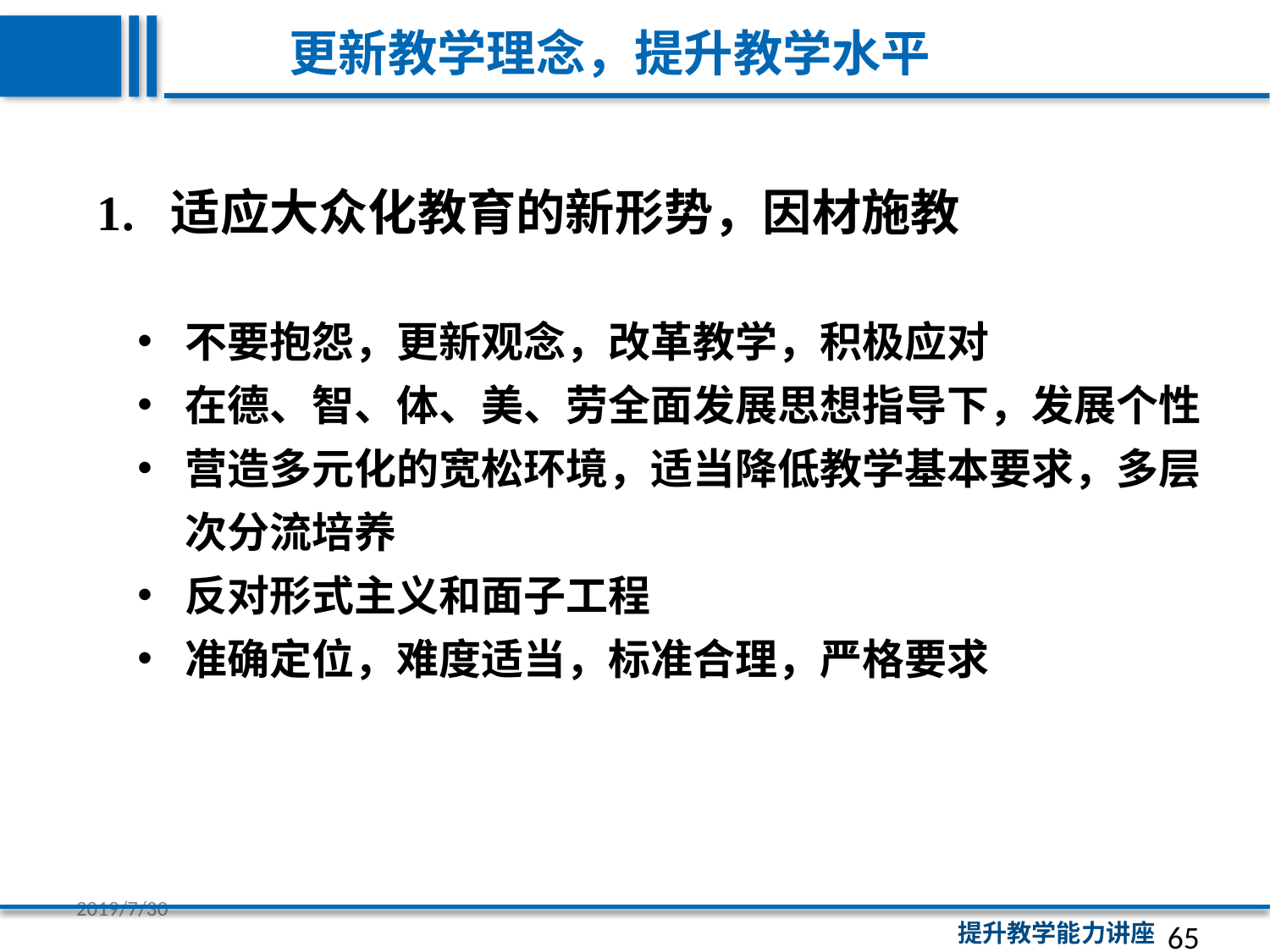

更新教学理念，提升教学水平
1.  适应大众化教育的新形势，因材施教
不要抱怨，更新观念，改革教学，积极应对
在德、智、体、美、劳全面发展思想指导下，发展个性
营造多元化的宽松环境，适当降低教学基本要求，多层次分流培养
反对形式主义和面子工程
准确定位，难度适当，标准合理，严格要求
65